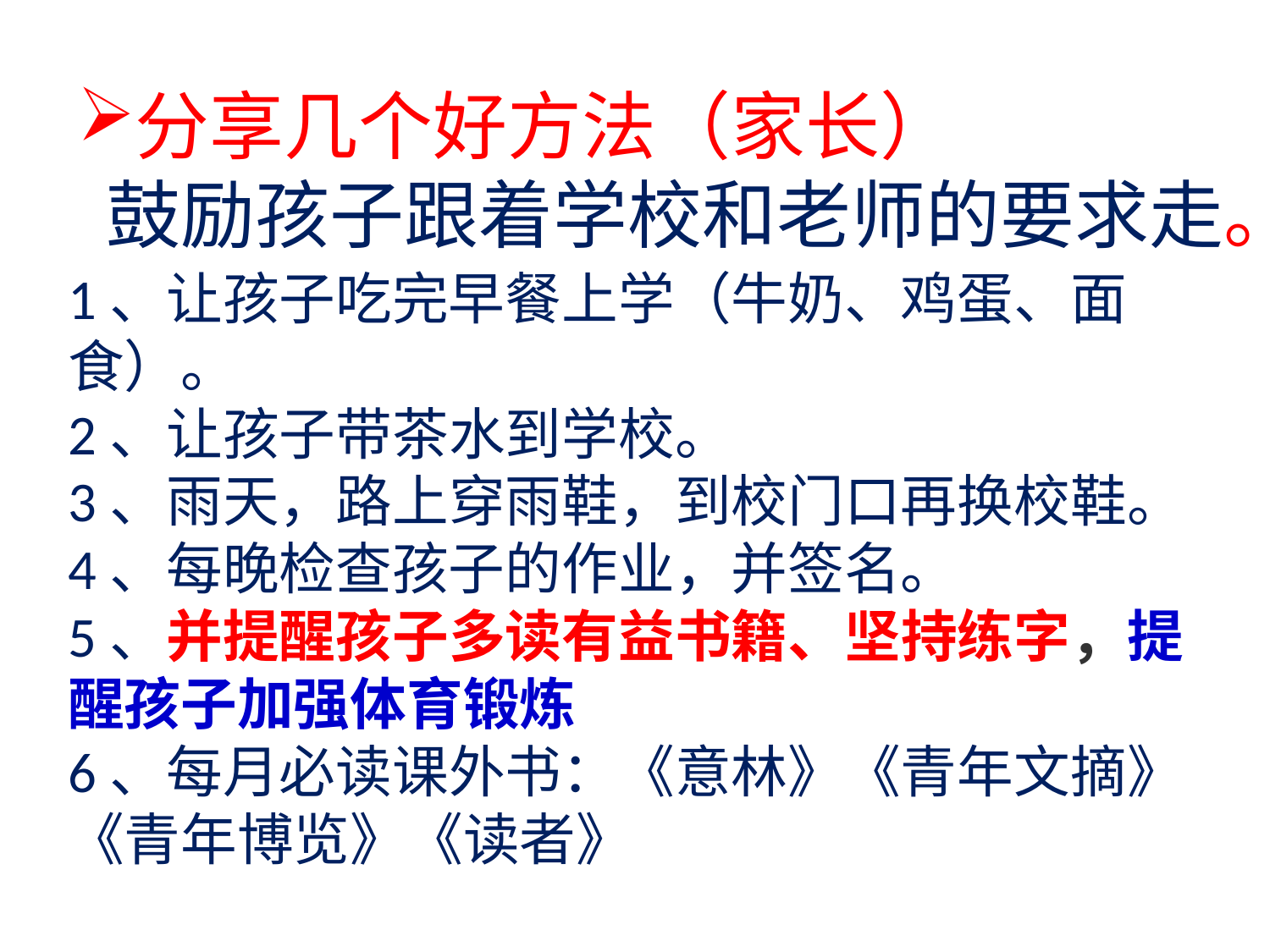

# 分享几个好方法（家长） 鼓励孩子跟着学校和老师的要求走。
1、让孩子吃完早餐上学（牛奶、鸡蛋、面食）。
2、让孩子带茶水到学校。
3、雨天，路上穿雨鞋，到校门口再换校鞋。
4、每晚检查孩子的作业，并签名。
5、并提醒孩子多读有益书籍、坚持练字，提醒孩子加强体育锻炼
6、每月必读课外书：《意林》《青年文摘》《青年博览》《读者》